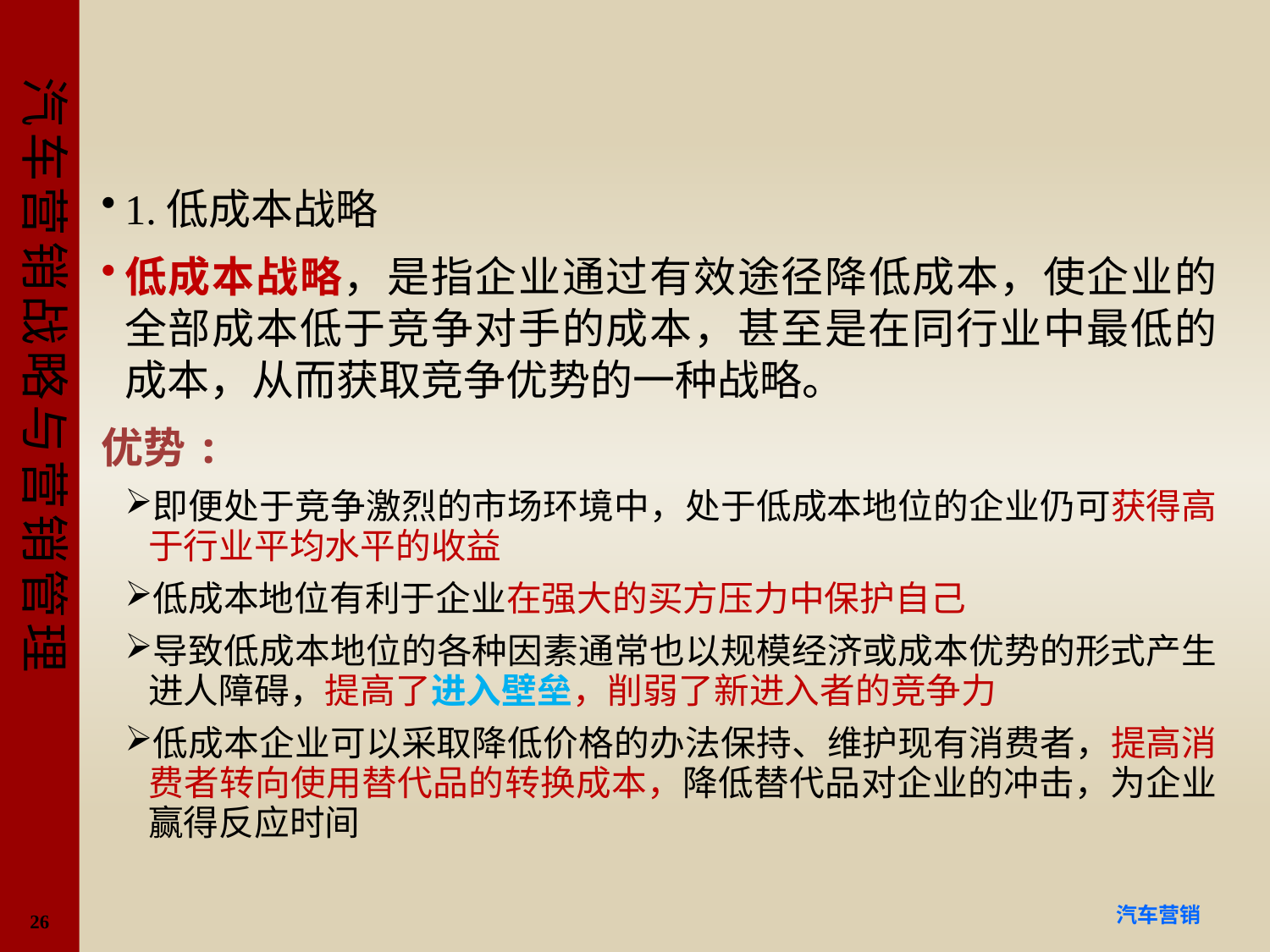

#
1.低成本战略
低成本战略，是指企业通过有效途径降低成本，使企业的全部成本低于竞争对手的成本，甚至是在同行业中最低的成本，从而获取竞争优势的一种战略。
优势:
即便处于竞争激烈的市场环境中，处于低成本地位的企业仍可获得高于行业平均水平的收益
低成本地位有利于企业在强大的买方压力中保护自己
导致低成本地位的各种因素通常也以规模经济或成本优势的形式产生进人障碍，提高了进入壁垒，削弱了新进入者的竞争力
低成本企业可以采取降低价格的办法保持、维护现有消费者，提高消费者转向使用替代品的转换成本，降低替代品对企业的冲击，为企业赢得反应时间

26